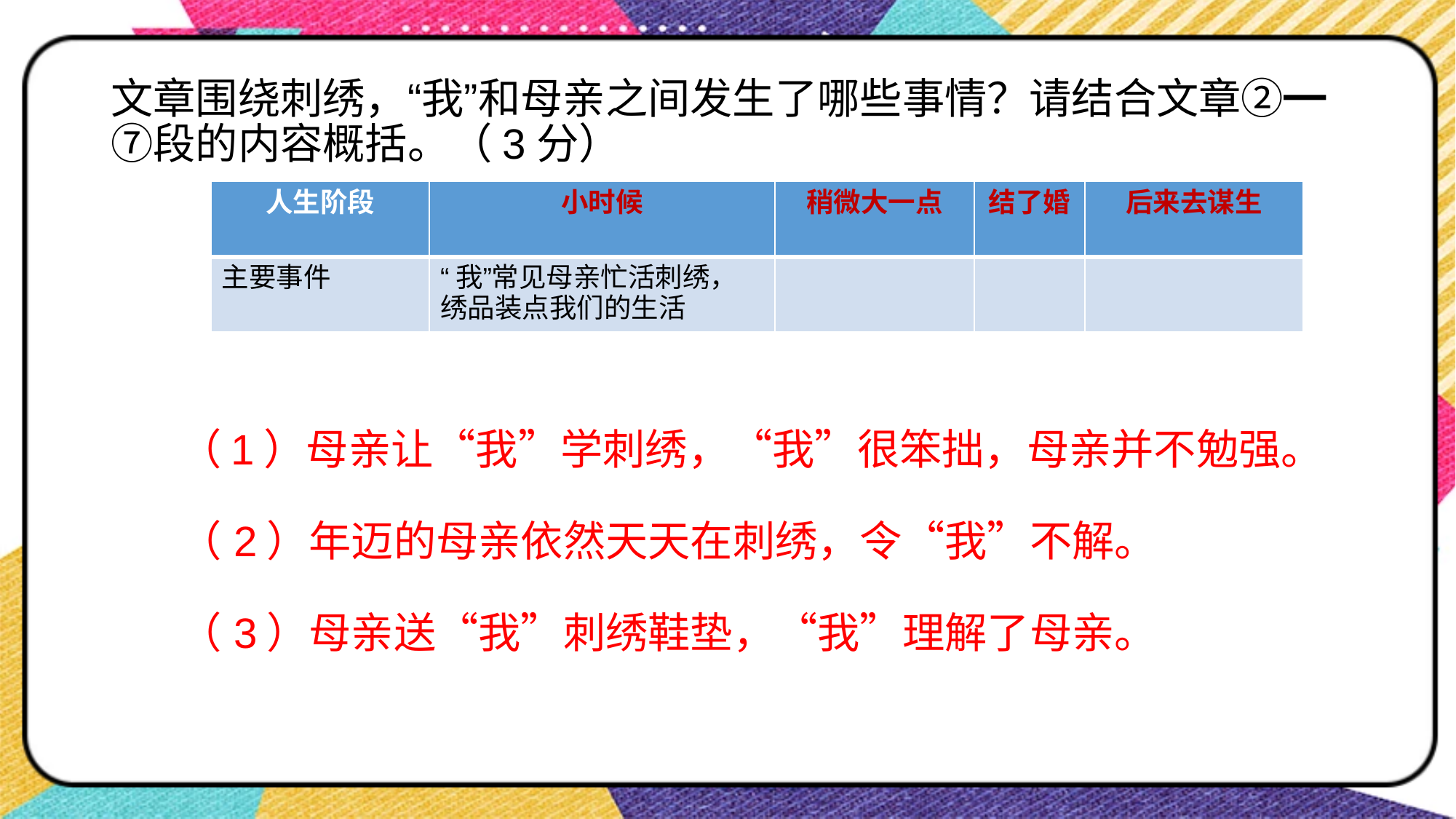

# 文章围绕刺绣，“我”和母亲之间发生了哪些事情？请结合文章②━⑦段的内容概括。（3分）
| 人生阶段 | 小时候 | 稍微大一点 | 结了婚 | 后来去谋生 |
| --- | --- | --- | --- | --- |
| 主要事件 | “我”常见母亲忙活刺绣，绣品装点我们的生活 |  |  |  |
（1）母亲让“我”学刺绣，“我”很笨拙，母亲并不勉强。
（2）年迈的母亲依然天天在刺绣，令“我”不解。
（3）母亲送“我”刺绣鞋垫，“我”理解了母亲。